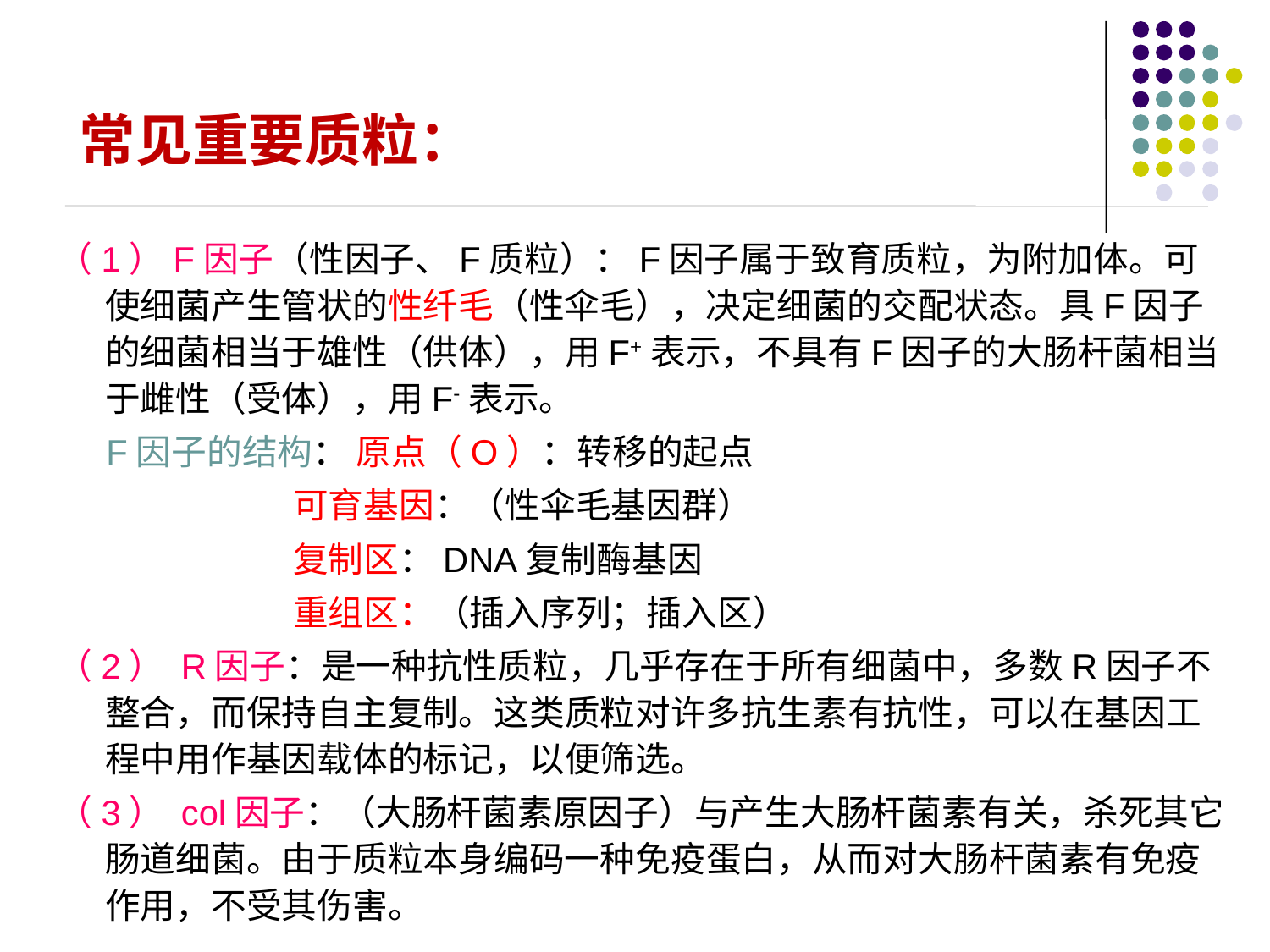

常见重要质粒：
（1）F因子（性因子、F质粒）：F因子属于致育质粒，为附加体。可使细菌产生管状的性纤毛（性伞毛），决定细菌的交配状态。具F因子的细菌相当于雄性（供体），用F+表示，不具有F因子的大肠杆菌相当于雌性（受体），用F-表示。
     F因子的结构： 原点（O）：转移的起点
                             可育基因：（性伞毛基因群）
                             复制区：DNA复制酶基因
                             重组区：（插入序列；插入区）
（2） R因子：是一种抗性质粒，几乎存在于所有细菌中，多数R因子不整合，而保持自主复制。这类质粒对许多抗生素有抗性，可以在基因工程中用作基因载体的标记，以便筛选。
（3） col因子：（大肠杆菌素原因子）与产生大肠杆菌素有关，杀死其它肠道细菌。由于质粒本身编码一种免疫蛋白，从而对大肠杆菌素有免疫作用，不受其伤害。